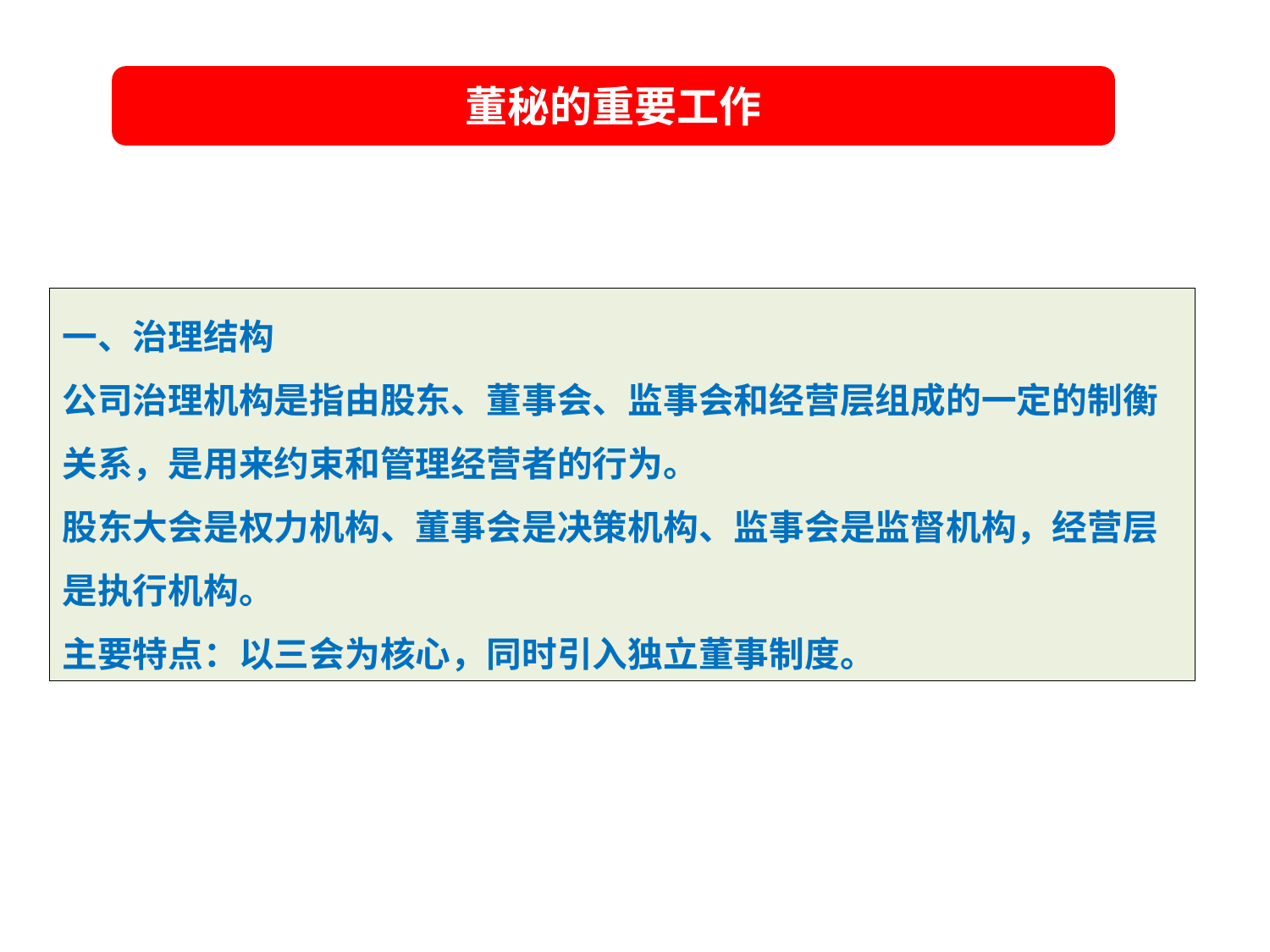

董秘的重要工作
夯实基础
一、治理结构
公司治理机构是指由股东、董事会、监事会和经营层组成的一定的制衡关系，是用来约束和管理经营者的行为。
股东大会是权力机构、董事会是决策机构、监事会是监督机构，经营层是执行机构。
主要特点：以三会为核心，同时引入独立董事制度。
提升市值
加速发展